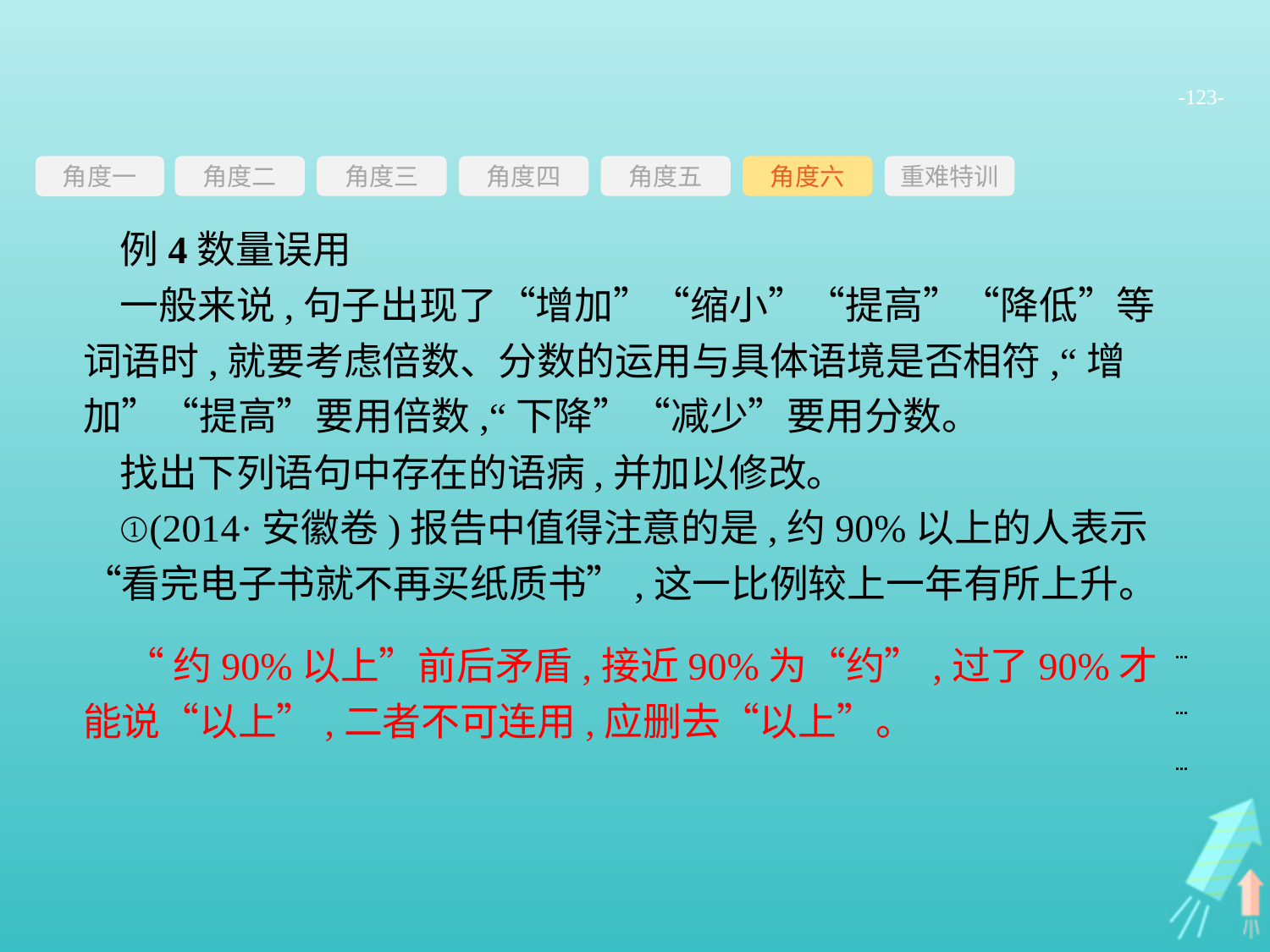

-123-
角度三
角度四
角度五
角度六
重难特训
角度二
角度一
例4数量误用
一般来说,句子出现了“增加”“缩小”“提高”“降低”等词语时,就要考虑倍数、分数的运用与具体语境是否相符,“增加”“提高”要用倍数,“下降”“减少”要用分数。
找出下列语句中存在的语病,并加以修改。
①(2014·安徽卷)报告中值得注意的是,约90%以上的人表示“看完电子书就不再买纸质书”,这一比例较上一年有所上升。

“约90%以上”前后矛盾,接近90%为“约”,过了90%才能说“以上”,二者不可连用,应删去“以上”。